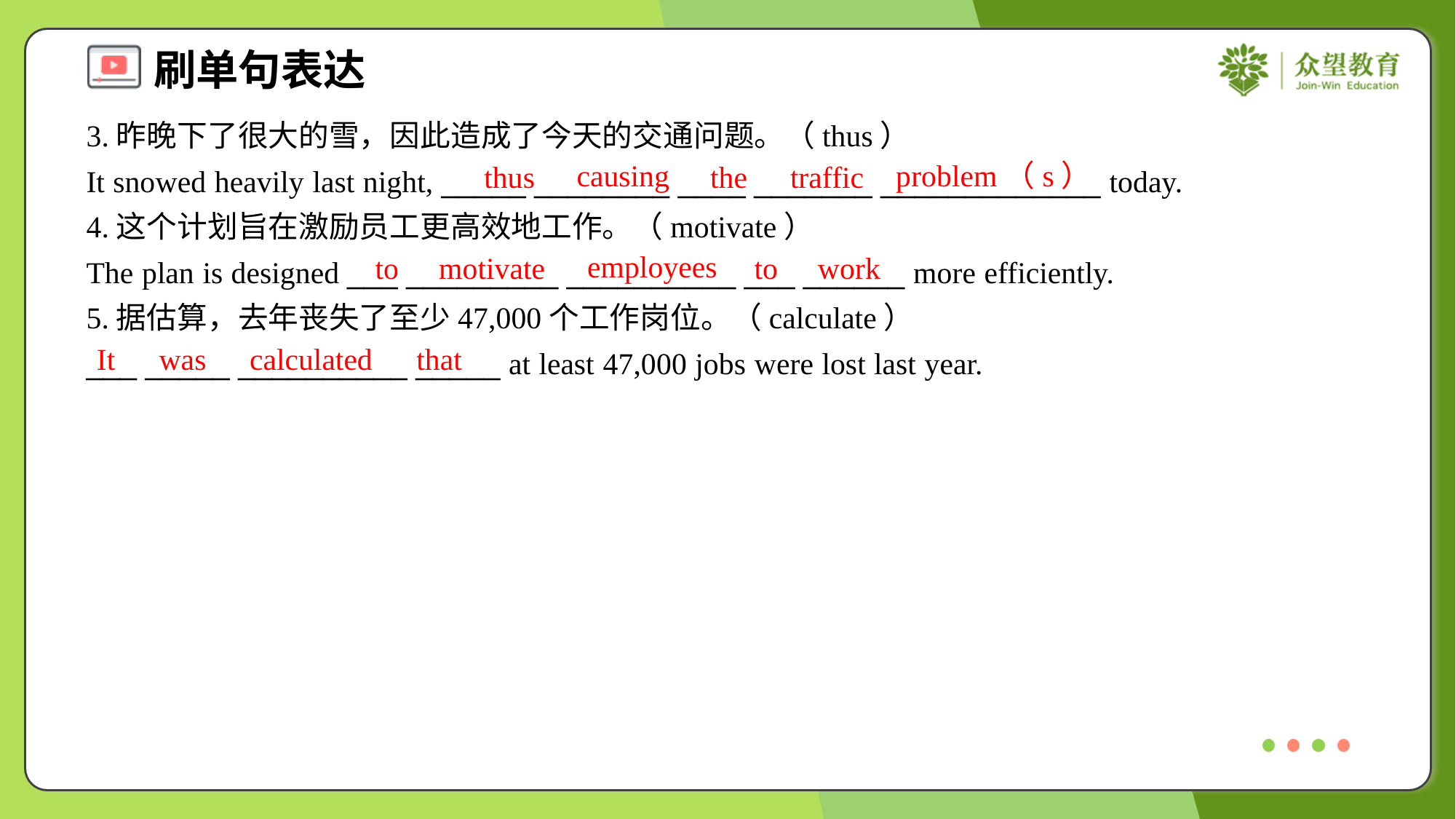

3.昨晚下了很大的雪，因此造成了今天的交通问题。（thus）
It snowed heavily last night, _____ ________ ____ _______ _____________ today.
4.这个计划旨在激励员工更高效地工作。（motivate）
The plan is designed ___ _________ __________ ___ ______ more efficiently.
5.据估算，去年丧失了至少47,000个工作岗位。（calculate）
___ _____ __________ _____ at least 47,000 jobs were lost last year.
causing
problem（s）
thus
the
traffic
employees
to
motivate
to
work
It
was
calculated
that